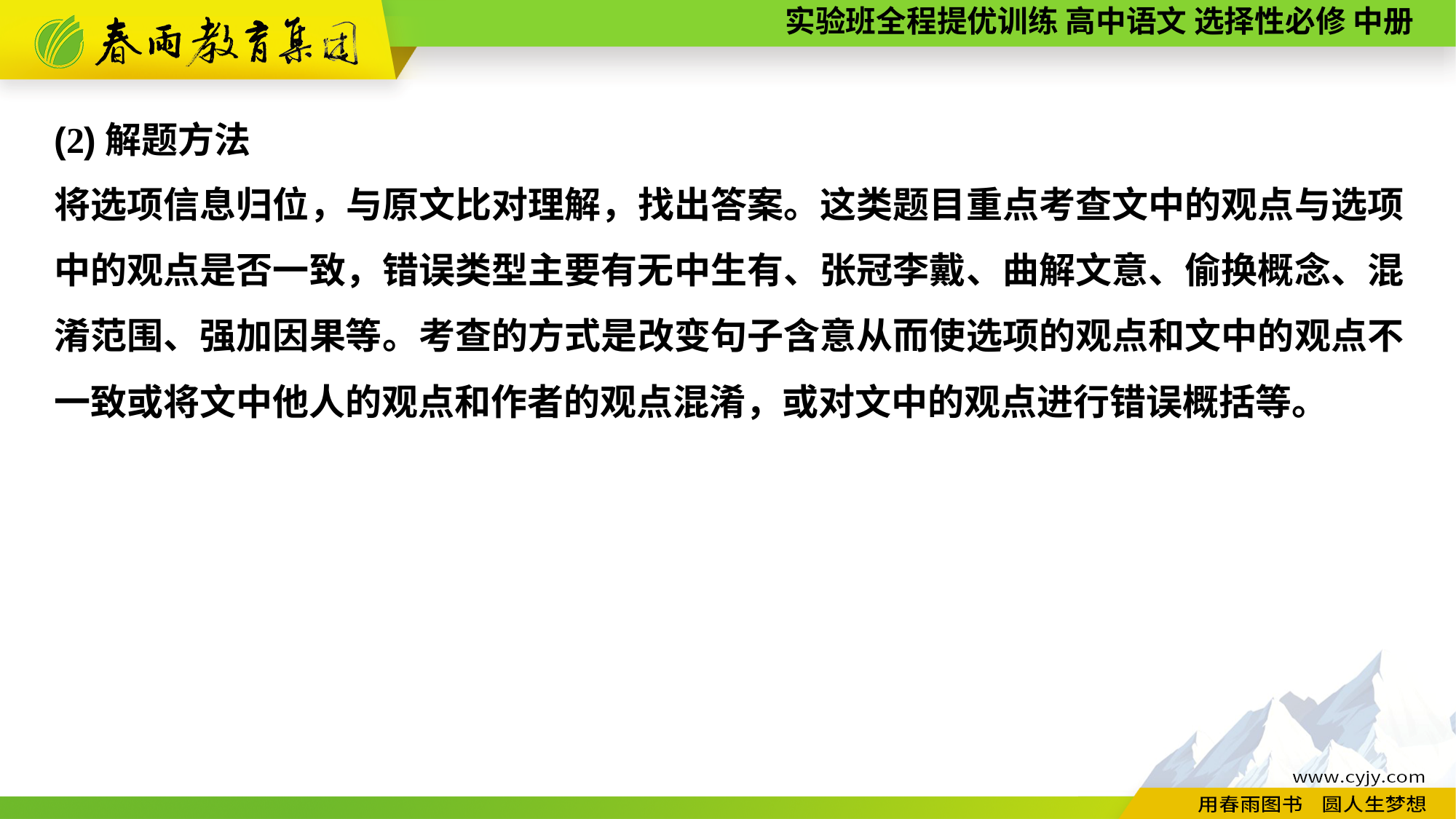

(2)解题方法
将选项信息归位，与原文比对理解，找出答案。这类题目重点考查文中的观点与选项中的观点是否一致，错误类型主要有无中生有、张冠李戴、曲解文意、偷换概念、混淆范围、强加因果等。考查的方式是改变句子含意从而使选项的观点和文中的观点不一致或将文中他人的观点和作者的观点混淆，或对文中的观点进行错误概括等。